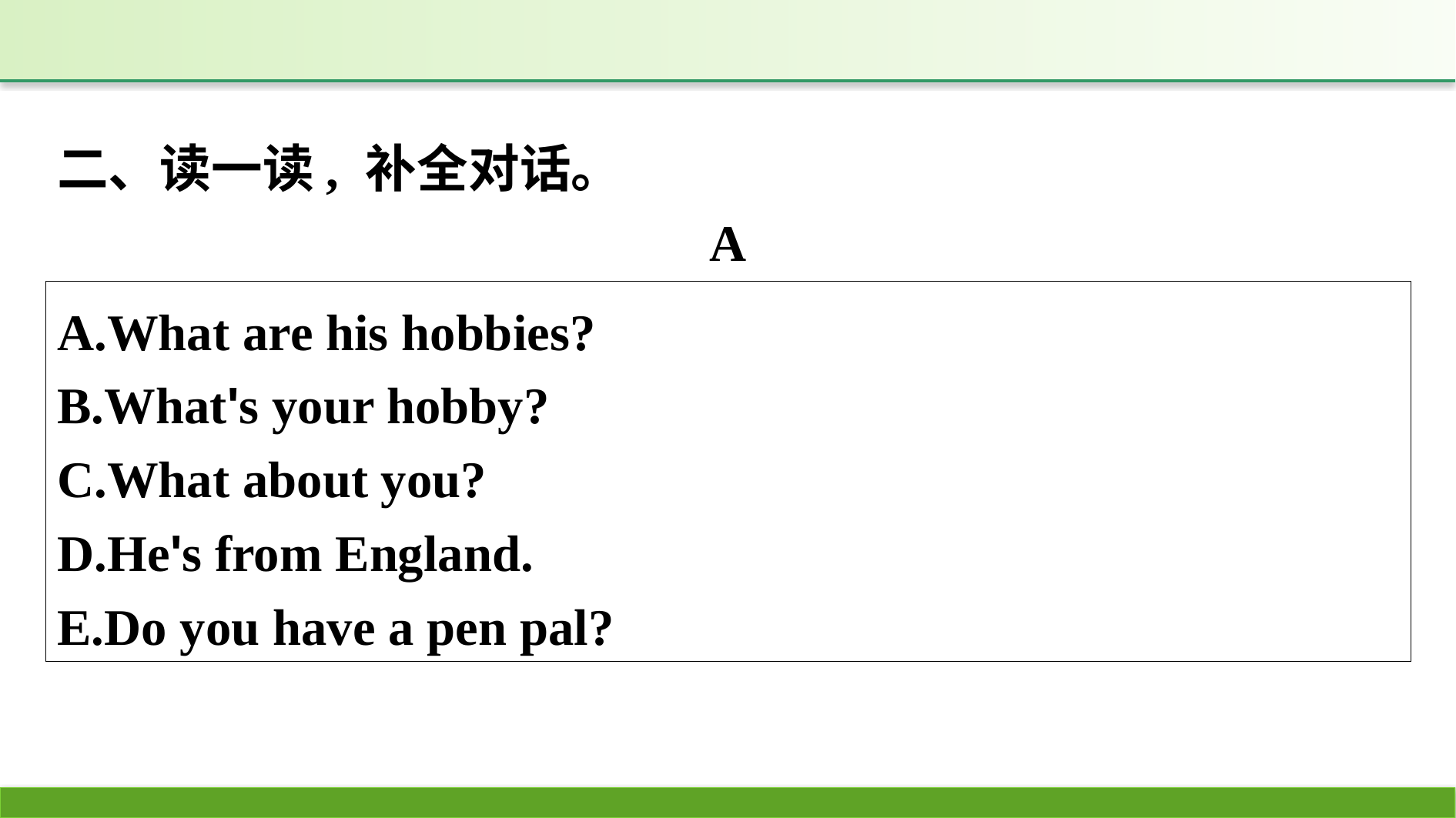

二、读一读, 补全对话。
A
A.What are his hobbies?
B.What's your hobby?
C.What about you?
D.He's from England.
E.Do you have a pen pal?